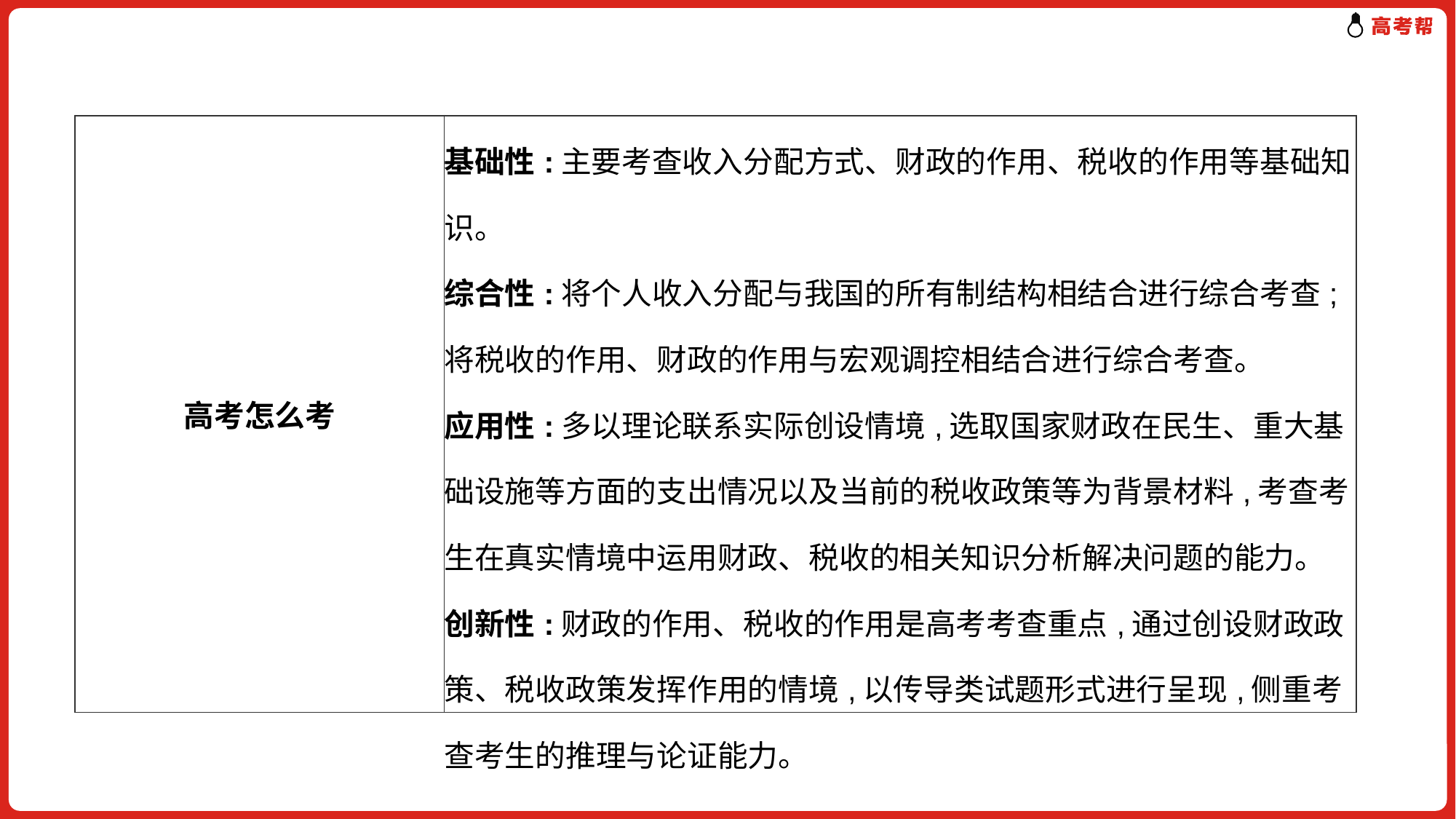

| 高考怎么考 | 基础性:主要考查收入分配方式、财政的作用、税收的作用等基础知识。 综合性:将个人收入分配与我国的所有制结构相结合进行综合考查;将税收的作用、财政的作用与宏观调控相结合进行综合考查。 应用性:多以理论联系实际创设情境,选取国家财政在民生、重大基础设施等方面的支出情况以及当前的税收政策等为背景材料,考查考生在真实情境中运用财政、税收的相关知识分析解决问题的能力。 创新性:财政的作用、税收的作用是高考考查重点,通过创设财政政策、税收政策发挥作用的情境,以传导类试题形式进行呈现,侧重考查考生的推理与论证能力。 |
| --- | --- |